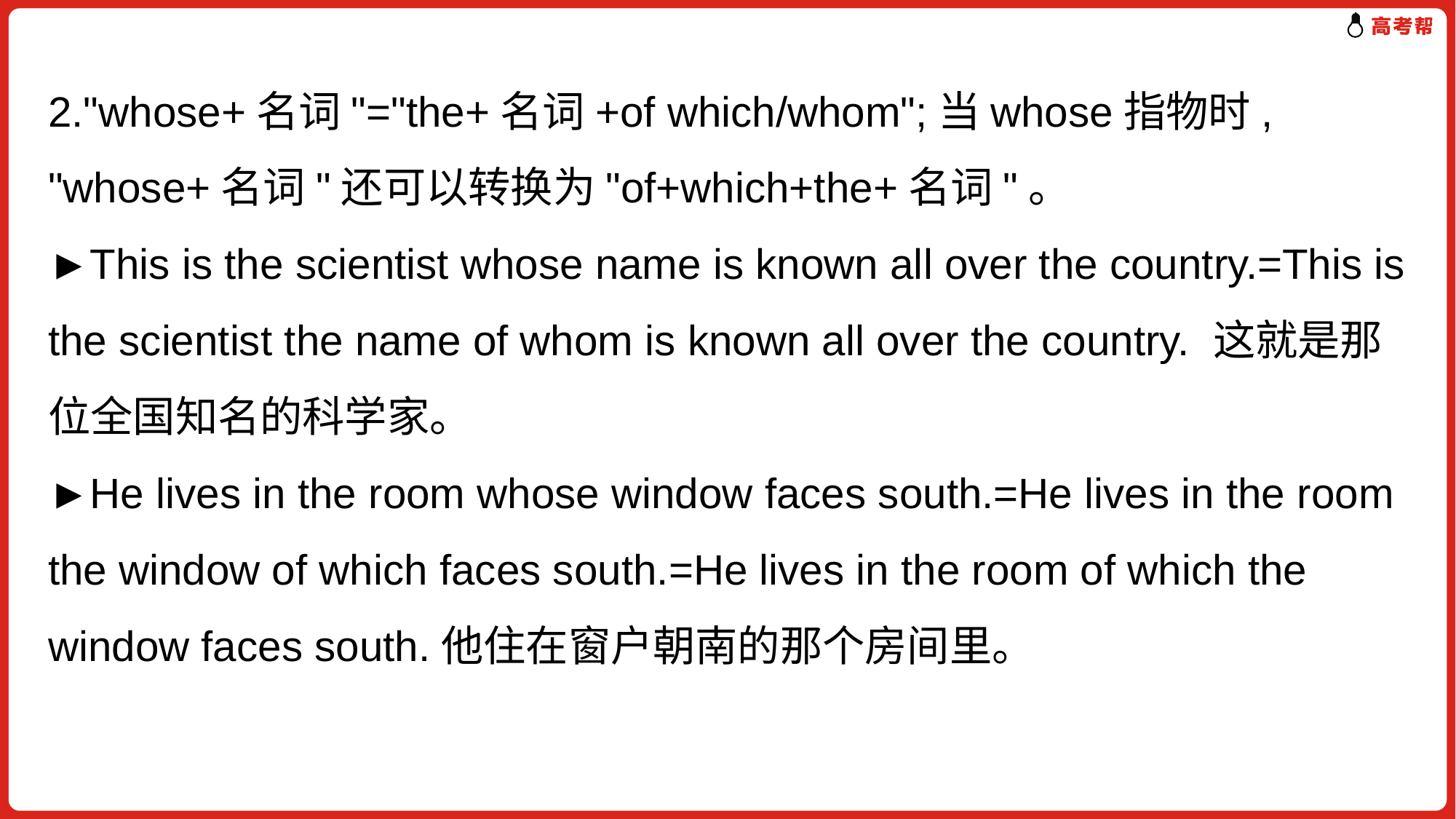

2."whose+名词"="the+名词+of which/whom";当whose指物时, "whose+名词"还可以转换为"of+which+the+名词"。
►This is the scientist whose name is known all over the country.=This is the scientist the name of whom is known all over the country. 这就是那位全国知名的科学家。
►He lives in the room whose window faces south.=He lives in the room the window of which faces south.=He lives in the room of which the window faces south.他住在窗户朝南的那个房间里。